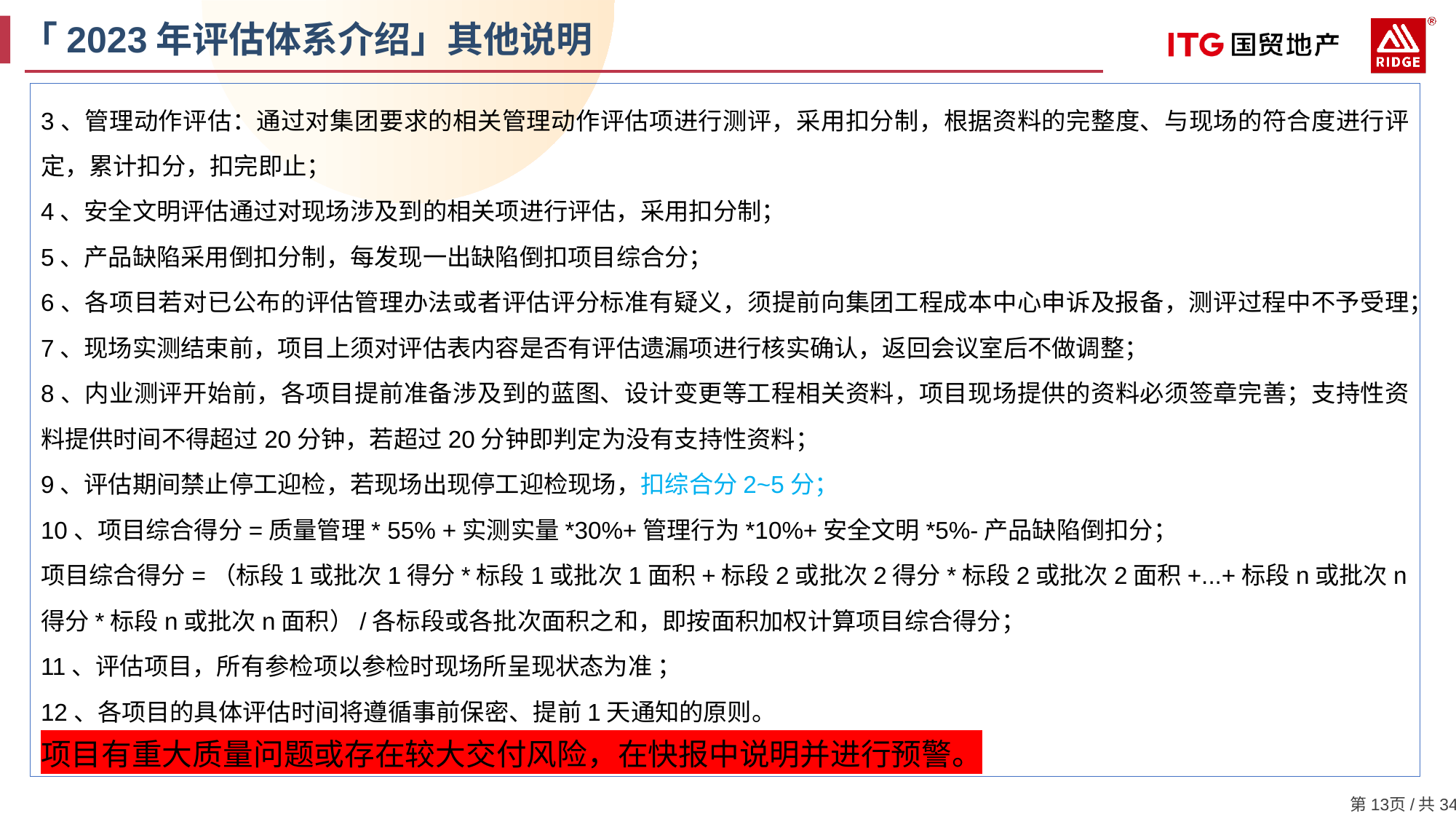

「2023年评估体系介绍」其他说明
3、管理动作评估：通过对集团要求的相关管理动作评估项进行测评，采用扣分制，根据资料的完整度、与现场的符合度进行评定，累计扣分，扣完即止；
4、安全文明评估通过对现场涉及到的相关项进行评估，采用扣分制；
5、产品缺陷采用倒扣分制，每发现一出缺陷倒扣项目综合分；
6、各项目若对已公布的评估管理办法或者评估评分标准有疑义，须提前向集团工程成本中心申诉及报备，测评过程中不予受理；
7、现场实测结束前，项目上须对评估表内容是否有评估遗漏项进行核实确认，返回会议室后不做调整；
8、内业测评开始前，各项目提前准备涉及到的蓝图、设计变更等工程相关资料，项目现场提供的资料必须签章完善；支持性资料提供时间不得超过20分钟，若超过20分钟即判定为没有支持性资料；
9、评估期间禁止停工迎检，若现场出现停工迎检现场，扣综合分2~5分；
10、项目综合得分=质量管理* 55% +实测实量*30%+管理行为*10%+安全文明*5%-产品缺陷倒扣分；
项目综合得分=（标段1或批次1得分*标段1或批次1面积+标段2或批次2得分*标段2或批次2面积+...+标段n或批次n得分*标段n或批次n面积）/各标段或各批次面积之和，即按面积加权计算项目综合得分；
11、评估项目，所有参检项以参检时现场所呈现状态为准 ；
12、各项目的具体评估时间将遵循事前保密、提前1天通知的原则。
项目有重大质量问题或存在较大交付风险，在快报中说明并进行预警。